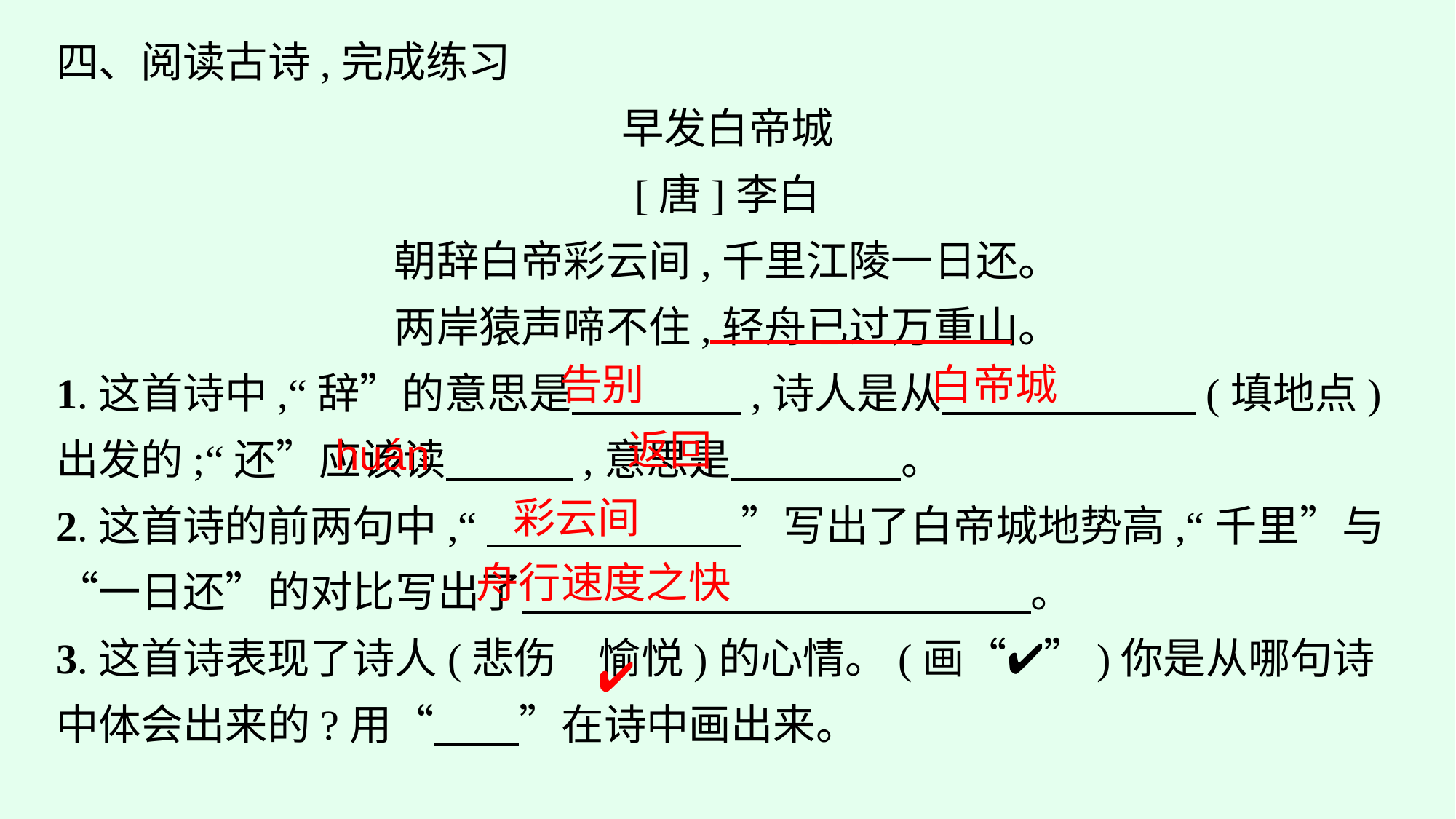

四、阅读古诗,完成练习
早发白帝城
[唐]李白
朝辞白帝彩云间,千里江陵一日还。
两岸猿声啼不住,轻舟已过万重山。
1.这首诗中,“辞”的意思是　　　　,诗人是从　　　　　　(填地点)出发的;“还”应该读　　　,意思是　　　　。
2.这首诗的前两句中,“　　　　　　”写出了白帝城地势高,“千里”与“一日还”的对比写出了　　　　　　　　　　　　。
3.这首诗表现了诗人(悲伤　愉悦)的心情。(画“✔”)你是从哪句诗中体会出来的?用“　　”在诗中画出来。
告别
白帝城
返回
huán
彩云间
舟行速度之快
✔